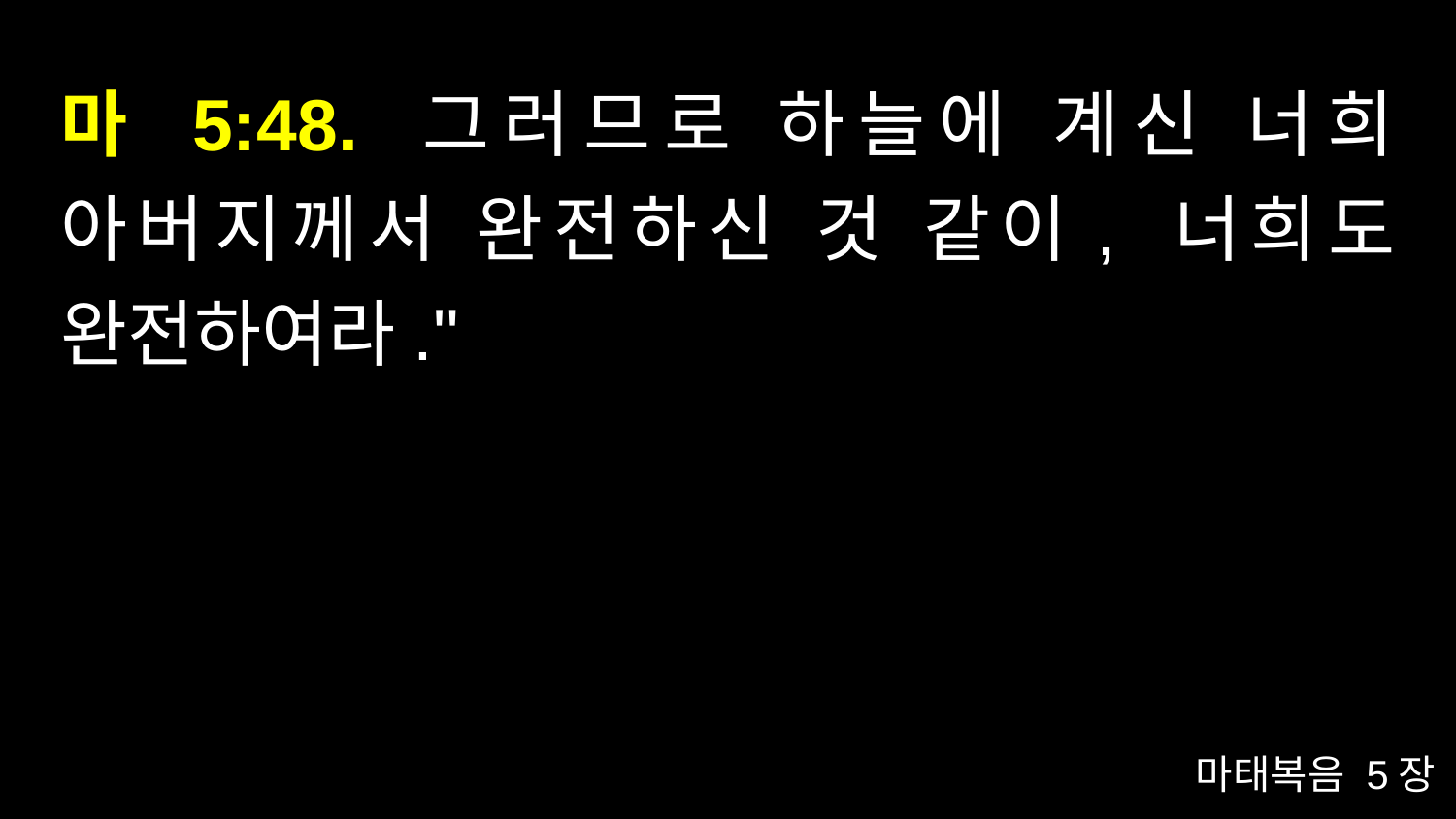

# 마 5:48. 그러므로 하늘에 계신 너희 아버지께서 완전하신 것 같이, 너희도 완전하여라."
마태복음 5장